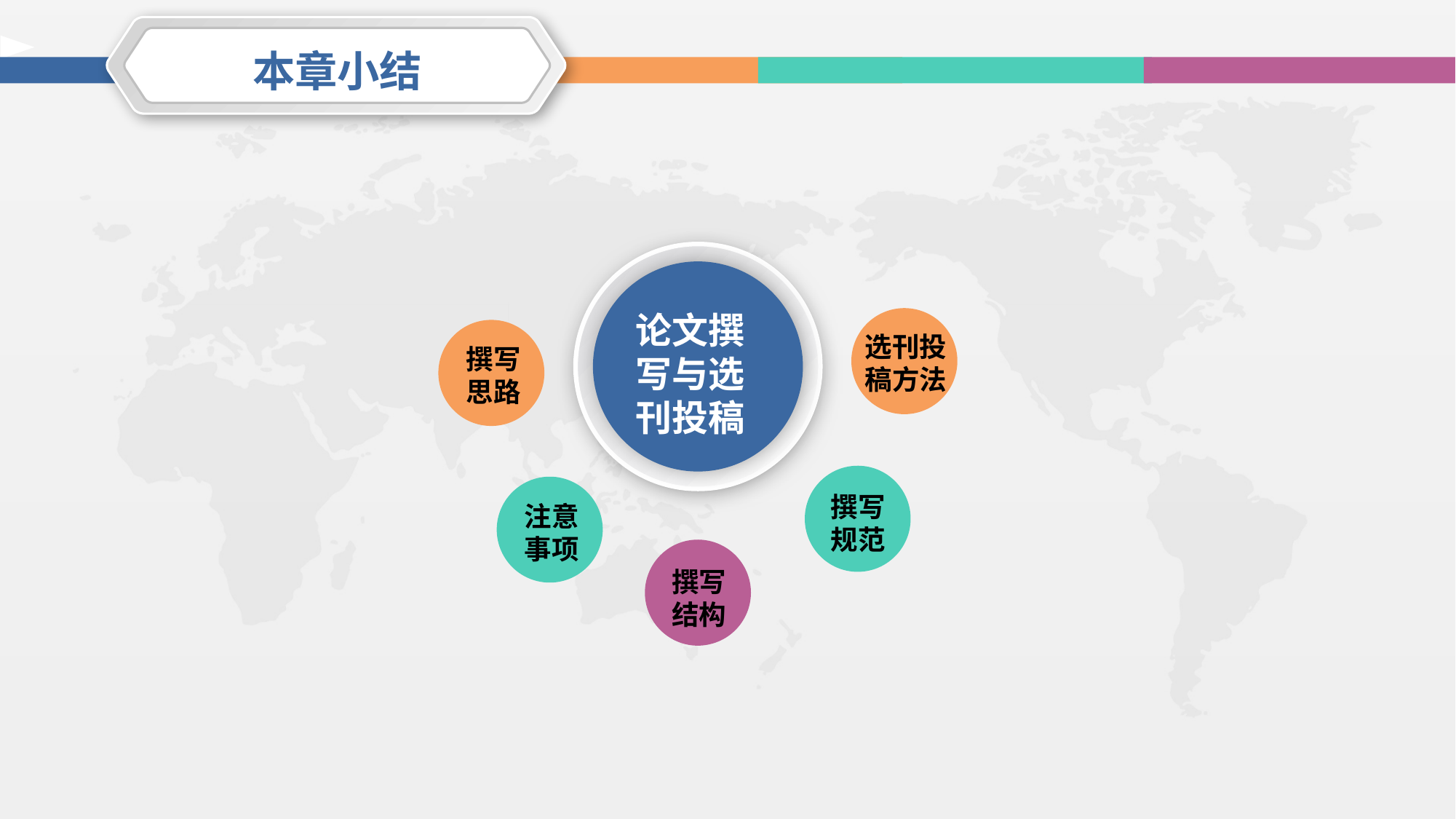

本章小结

论文撰写与选刊投稿

选刊投稿方法
撰写思路

撰写规范
注意事项

撰写结构